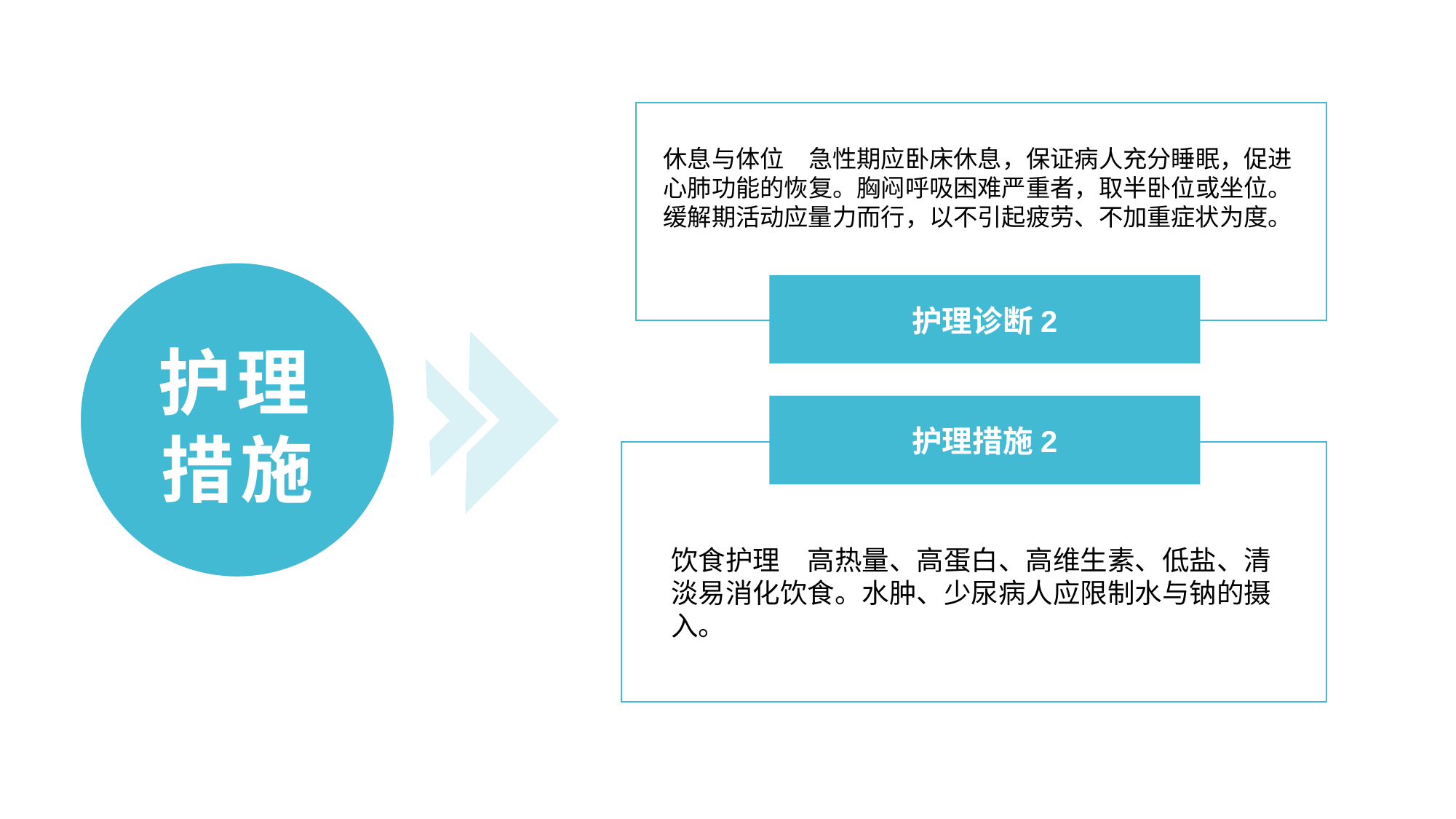

休息与体位　急性期应卧床休息，保证病人充分睡眠，促进心肺功能的恢复。胸闷呼吸困难严重者，取半卧位或坐位。
缓解期活动应量力而行，以不引起疲劳、不加重症状为度。

护理措施

护理诊断2

护理措施2

饮食护理　高热量、高蛋白、高维生素、低盐、清淡易消化饮食。水肿、少尿病人应限制水与钠的摄入。